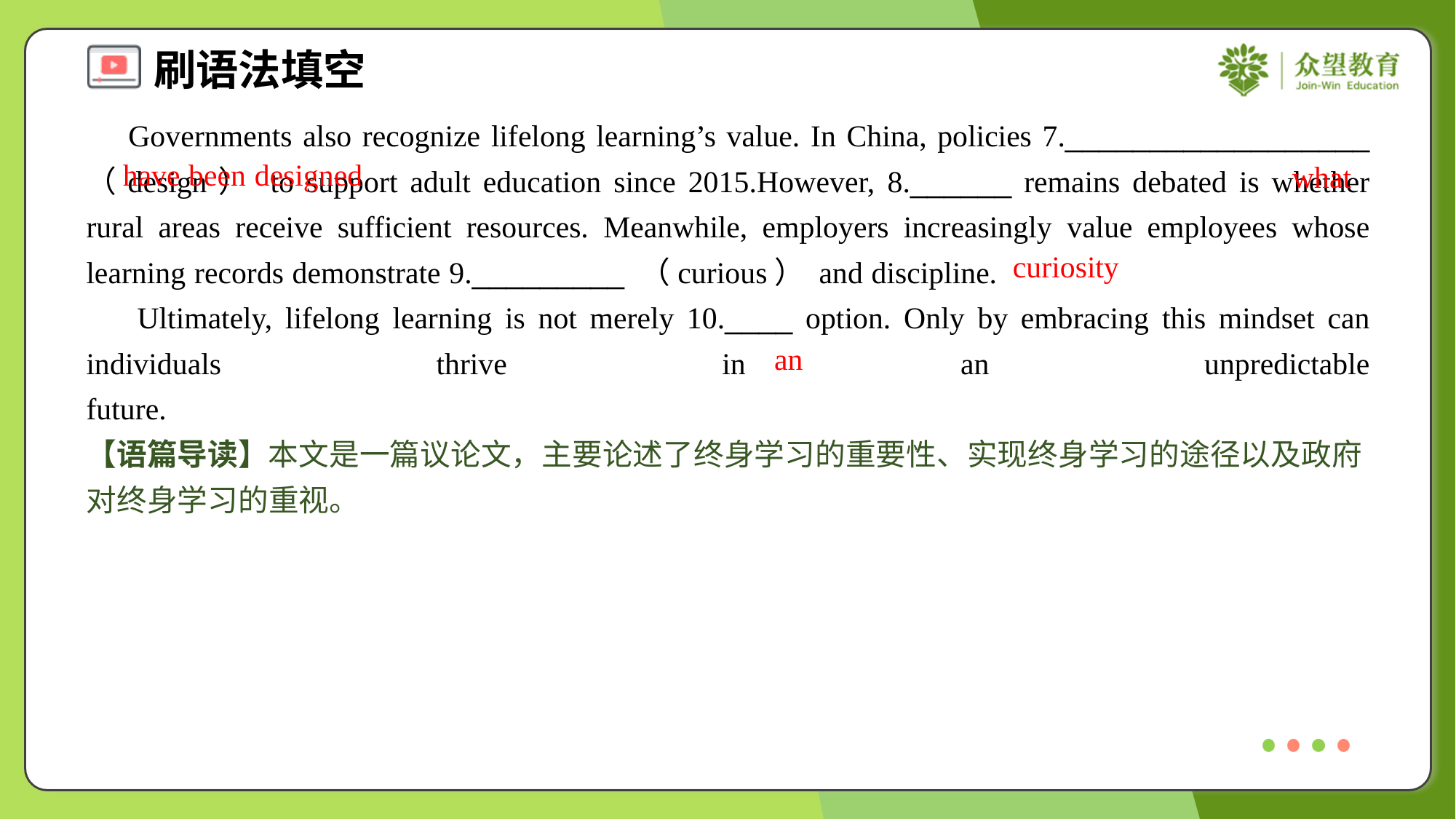

Governments also recognize lifelong learning’s value. In China, policies 7.__________________ （design） to support adult education since 2015.However, 8.______ remains debated is whether rural areas receive sufficient resources. Meanwhile, employers increasingly value employees whose learning records demonstrate 9._________ （curious） and discipline.
    Ultimately, lifelong learning is not merely 10.____ option. Only by embracing this mindset can individuals thrive in an unpredictable future.#1.5
have been designed
what
curiosity
an
【语篇导读】本文是一篇议论文，主要论述了终身学习的重要性、实现终身学习的途径以及政府对终身学习的重视。